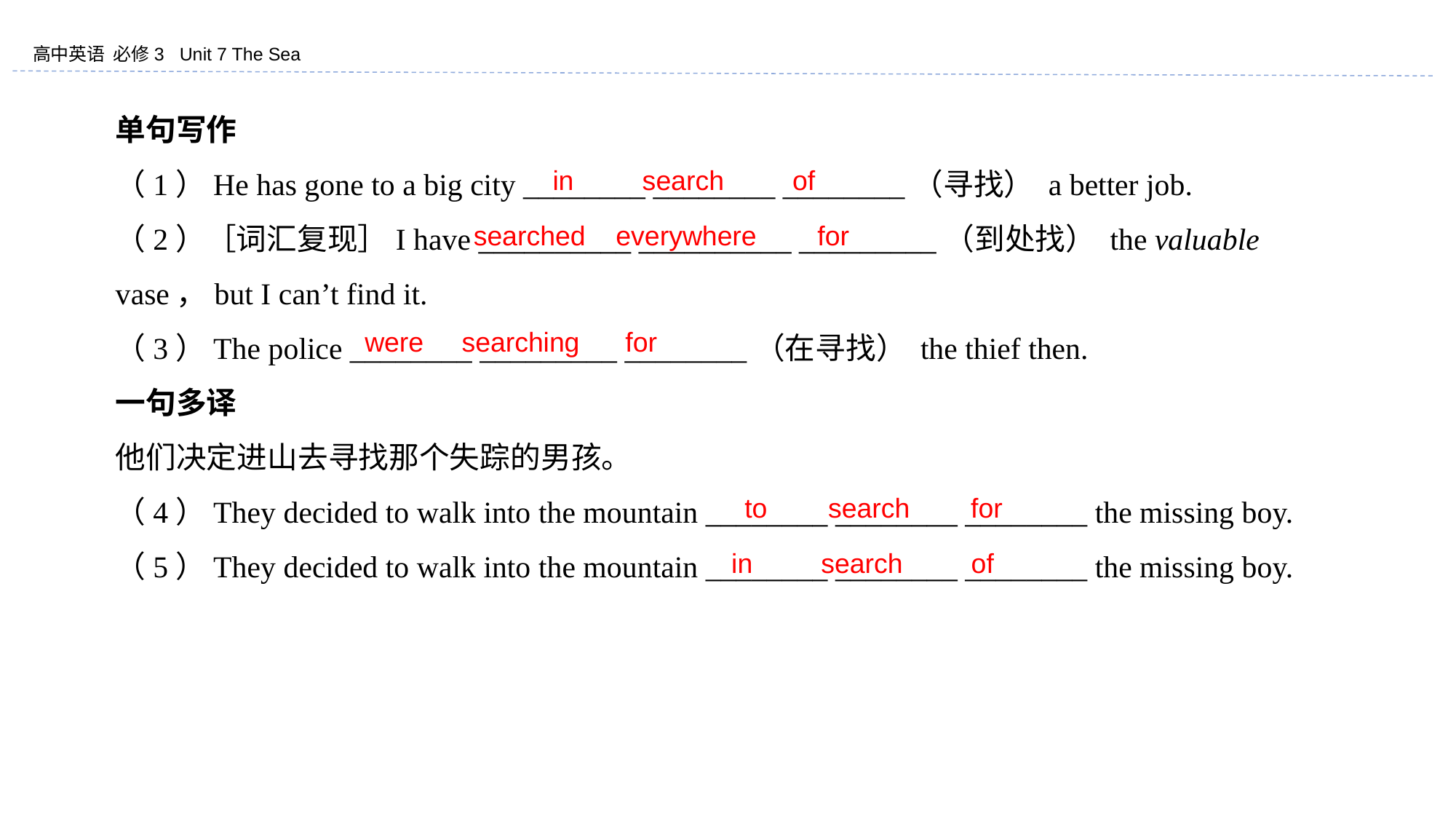

单句写作
（1）He has gone to a big city ________ ________ ________（寻找） a better job.
（2）［词汇复现］I have __________ __________ _________（到处找） the valuable vase，but I can’t find it.
（3）The police ________ _________ ________（在寻找） the thief then.
一句多译
他们决定进山去寻找那个失踪的男孩。
（4）They decided to walk into the mountain ________ ________ ________ the missing boy.
（5）They decided to walk into the mountain ________ ________ ________ the missing boy.

in         search         of
searched    everywhere        for
were     searching      for
     to        search        for
in         search         of